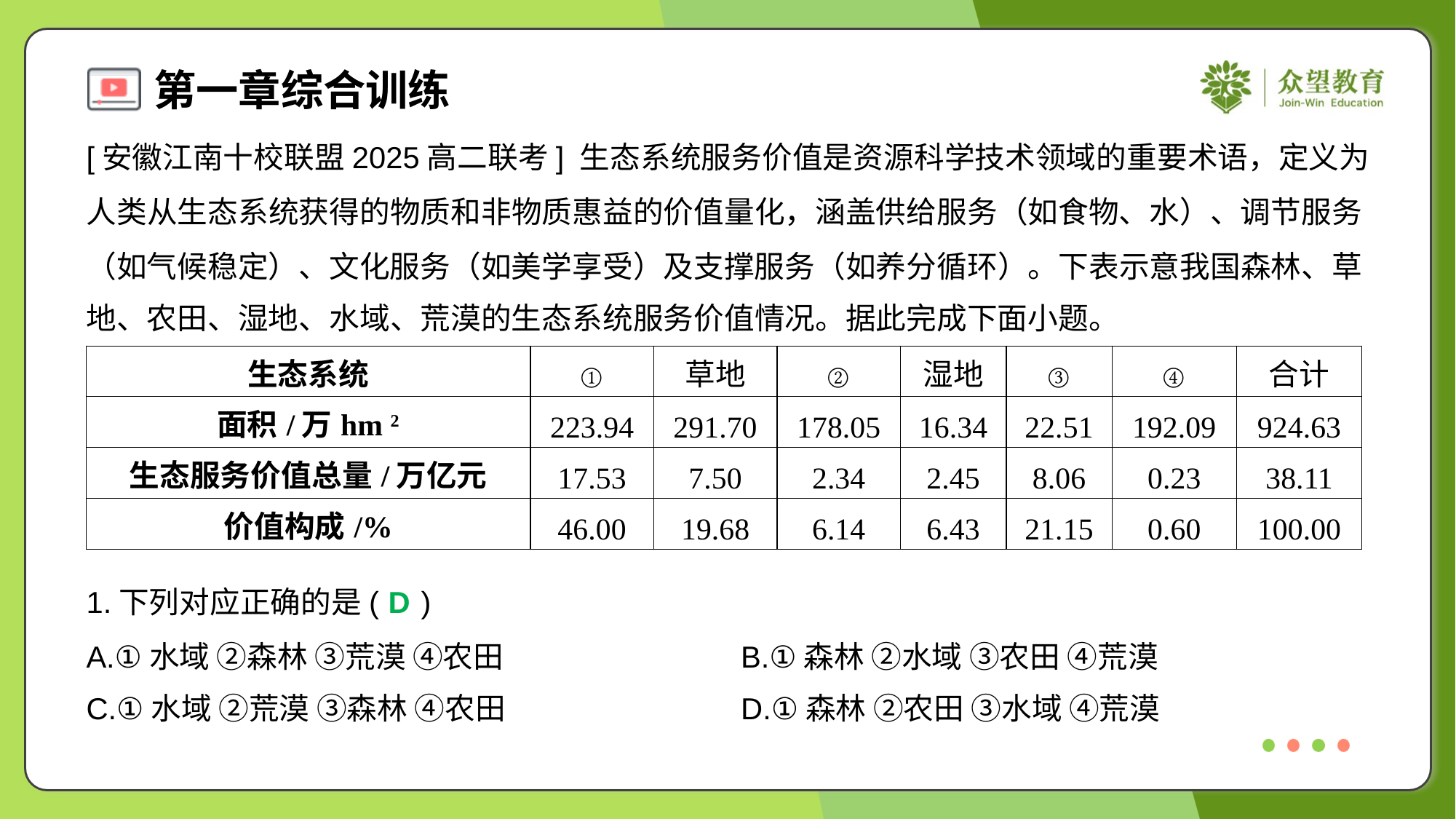

[安徽江南十校联盟2025高二联考] 生态系统服务价值是资源科学技术领域的重要术语，定义为
人类从生态系统获得的物质和非物质惠益的价值量化，涵盖供给服务（如食物、水）、调节服务
（如气候稳定）、文化服务（如美学享受）及支撑服务（如养分循环）。下表示意我国森林、草
地、农田、湿地、水域、荒漠的生态系统服务价值情况。据此完成下面小题。
| 生态系统 | ① | 草地 | ② | 湿地 | ③ | ④ | 合计 |
| --- | --- | --- | --- | --- | --- | --- | --- |
| 面积/万hm 2 | 223.94 | 291.70 | 178.05 | 16.34 | 22.51 | 192.09 | 924.63 |
| 生态服务价值总量/万亿元 | 17.53 | 7.50 | 2.34 | 2.45 | 8.06 | 0.23 | 38.11 |
| 价值构成/% | 46.00 | 19.68 | 6.14 | 6.43 | 21.15 | 0.60 | 100.00 |
1.下列对应正确的是(     )
D
A.①水域 ②森林 ③荒漠 ④农田	B.①森林 ②水域 ③农田 ④荒漠
C.①水域 ②荒漠 ③森林 ④农田	D.①森林 ②农田 ③水域 ④荒漠